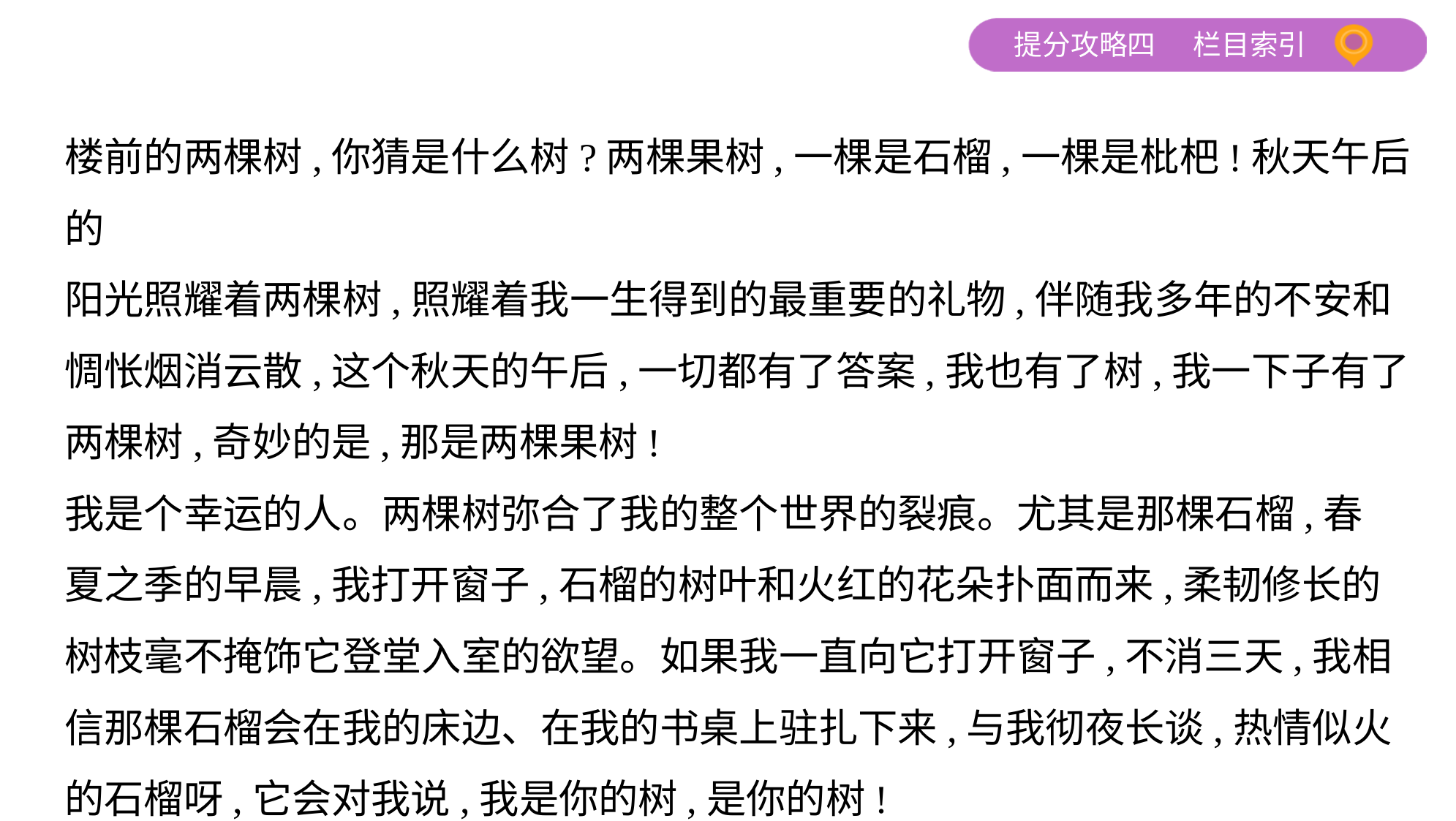

楼前的两棵树,你猜是什么树?两棵果树,一棵是石榴,一棵是枇杷!秋天午后的
阳光照耀着两棵树,照耀着我一生得到的最重要的礼物,伴随我多年的不安和
惆怅烟消云散,这个秋天的午后,一切都有了答案,我也有了树,我一下子有了
两棵树,奇妙的是,那是两棵果树!
我是个幸运的人。两棵树弥合了我的整个世界的裂痕。尤其是那棵石榴,春
夏之季的早晨,我打开窗子,石榴的树叶和火红的花朵扑面而来,柔韧修长的
树枝毫不掩饰它登堂入室的欲望。如果我一直向它打开窗子,不消三天,我相
信那棵石榴会在我的床边、在我的书桌上驻扎下来,与我彻夜长谈,热情似火
的石榴呀,它会对我说,我是你的树,是你的树!